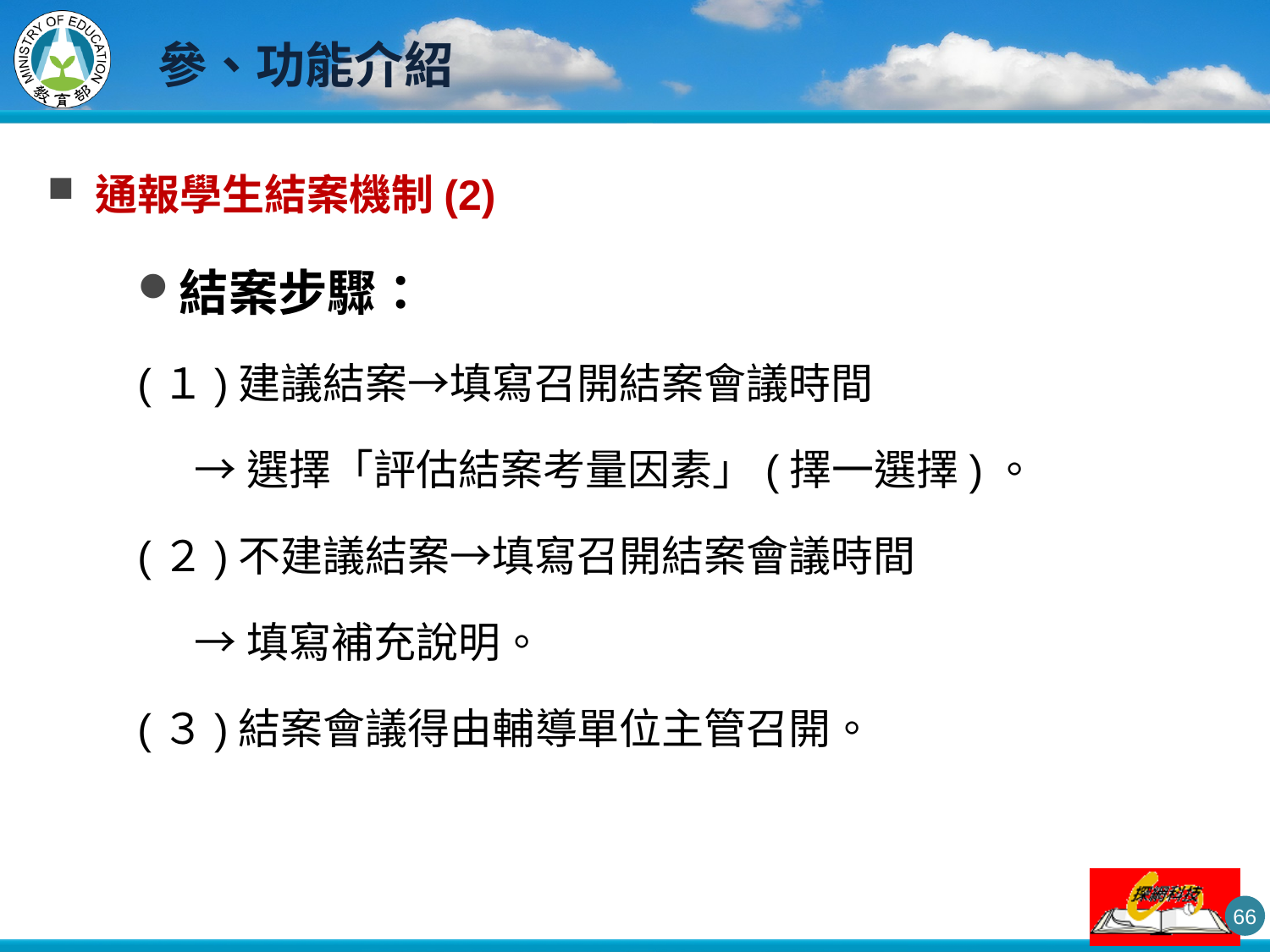

# 參、功能介紹
通報學生結案機制(2)
結案步驟：
(１)建議結案→填寫召開結案會議時間
      →選擇「評估結案考量因素」(擇一選擇)。
(２)不建議結案→填寫召開結案會議時間
      →填寫補充說明。
(３)結案會議得由輔導單位主管召開。
66